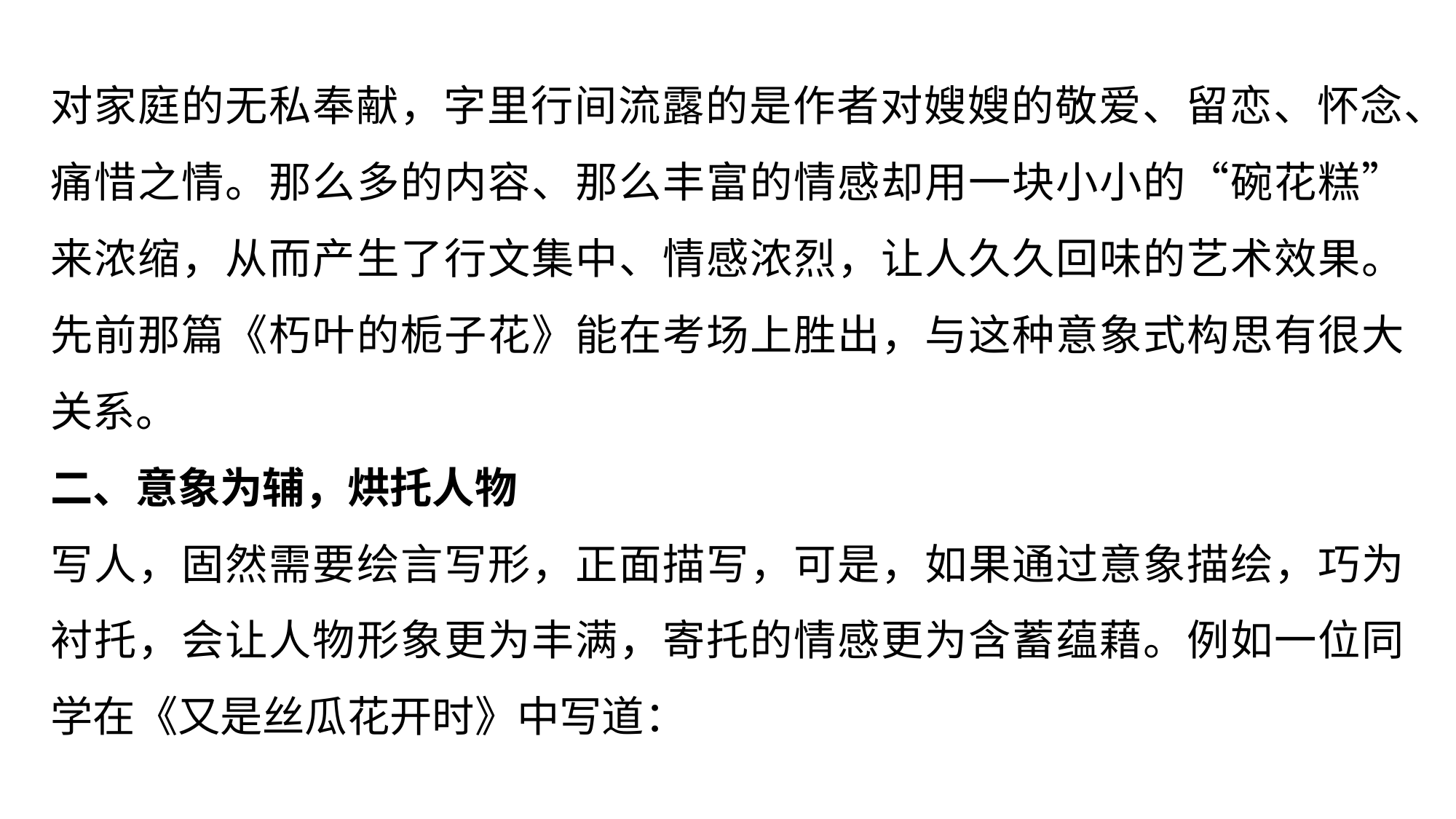

对家庭的无私奉献，字里行间流露的是作者对嫂嫂的敬爱、留恋、怀念、痛惜之情。那么多的内容、那么丰富的情感却用一块小小的“碗花糕”来浓缩，从而产生了行文集中、情感浓烈，让人久久回味的艺术效果。先前那篇《朽叶的栀子花》能在考场上胜出，与这种意象式构思有很大关系。
二、意象为辅，烘托人物
写人，固然需要绘言写形，正面描写，可是，如果通过意象描绘，巧为衬托，会让人物形象更为丰满，寄托的情感更为含蓄蕴藉。例如一位同学在《又是丝瓜花开时》中写道：